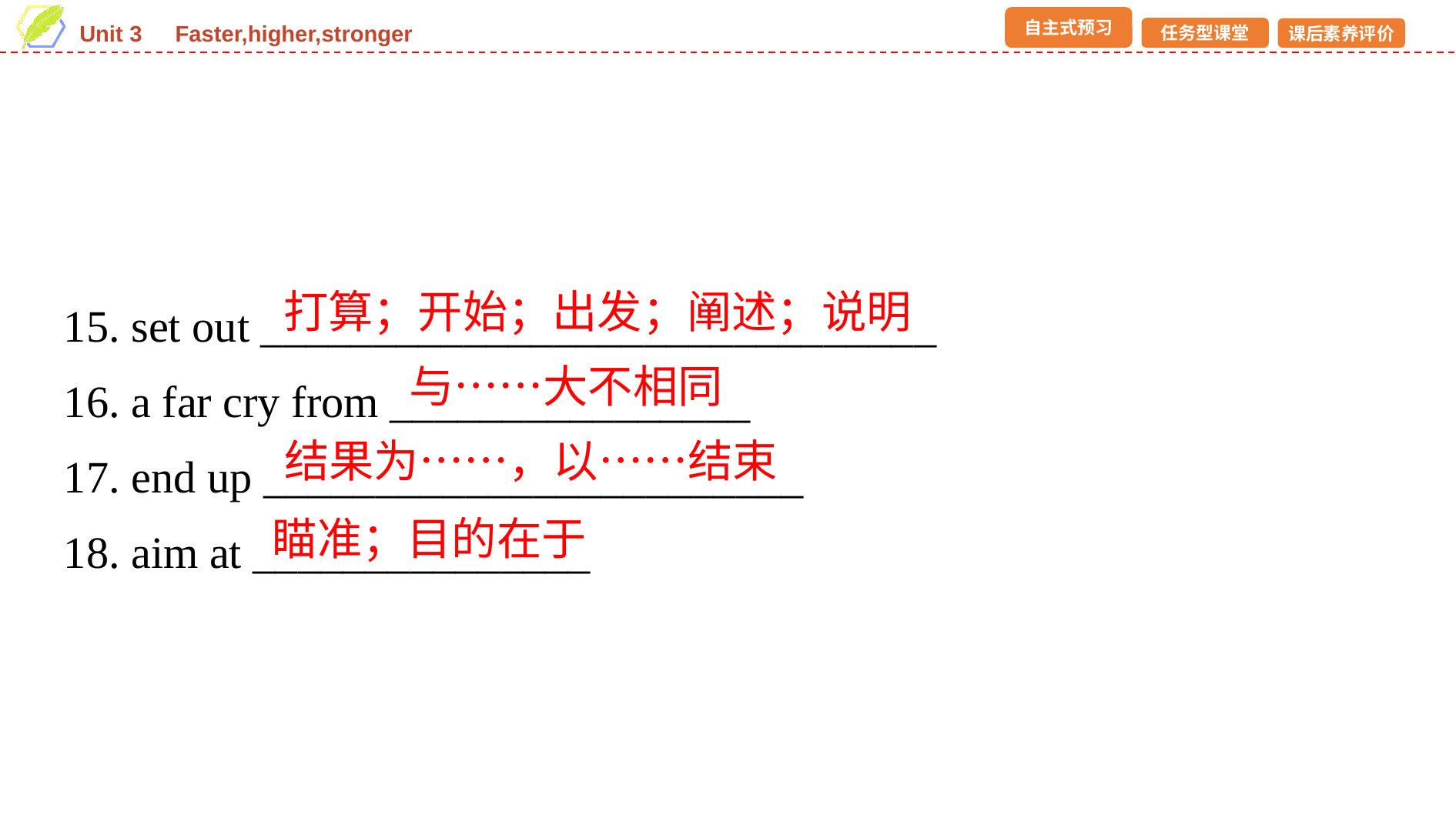

15. set out ______________________________
16. a far cry from ________________
17. end up ________________________
18. aim at _______________
打算；开始；出发；阐述；说明
与……大不相同
结果为……，以……结束
瞄准；目的在于